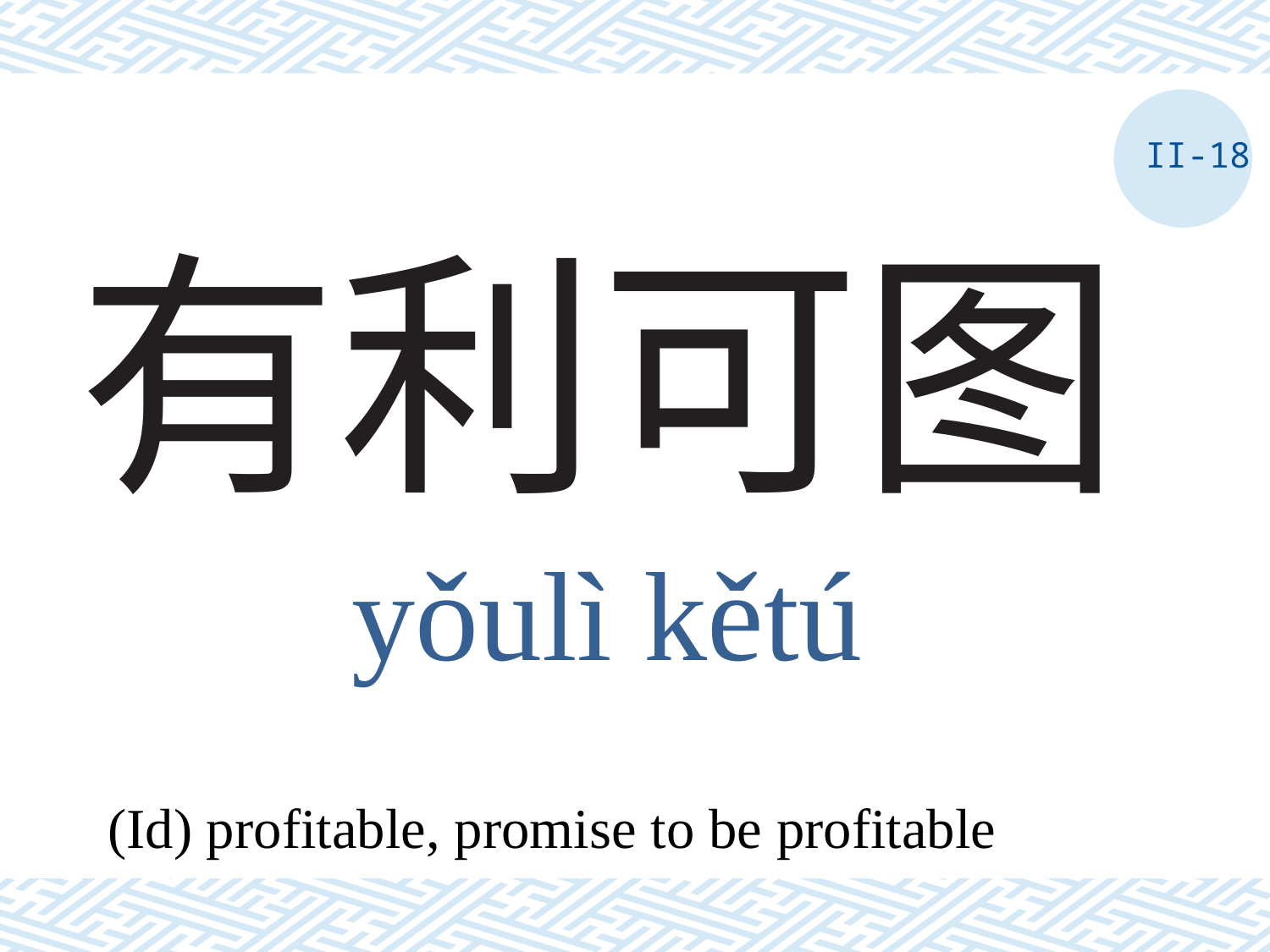

II-18

# 有利可图
yǒulì kětú
(Id) profitable, promise to be profitable